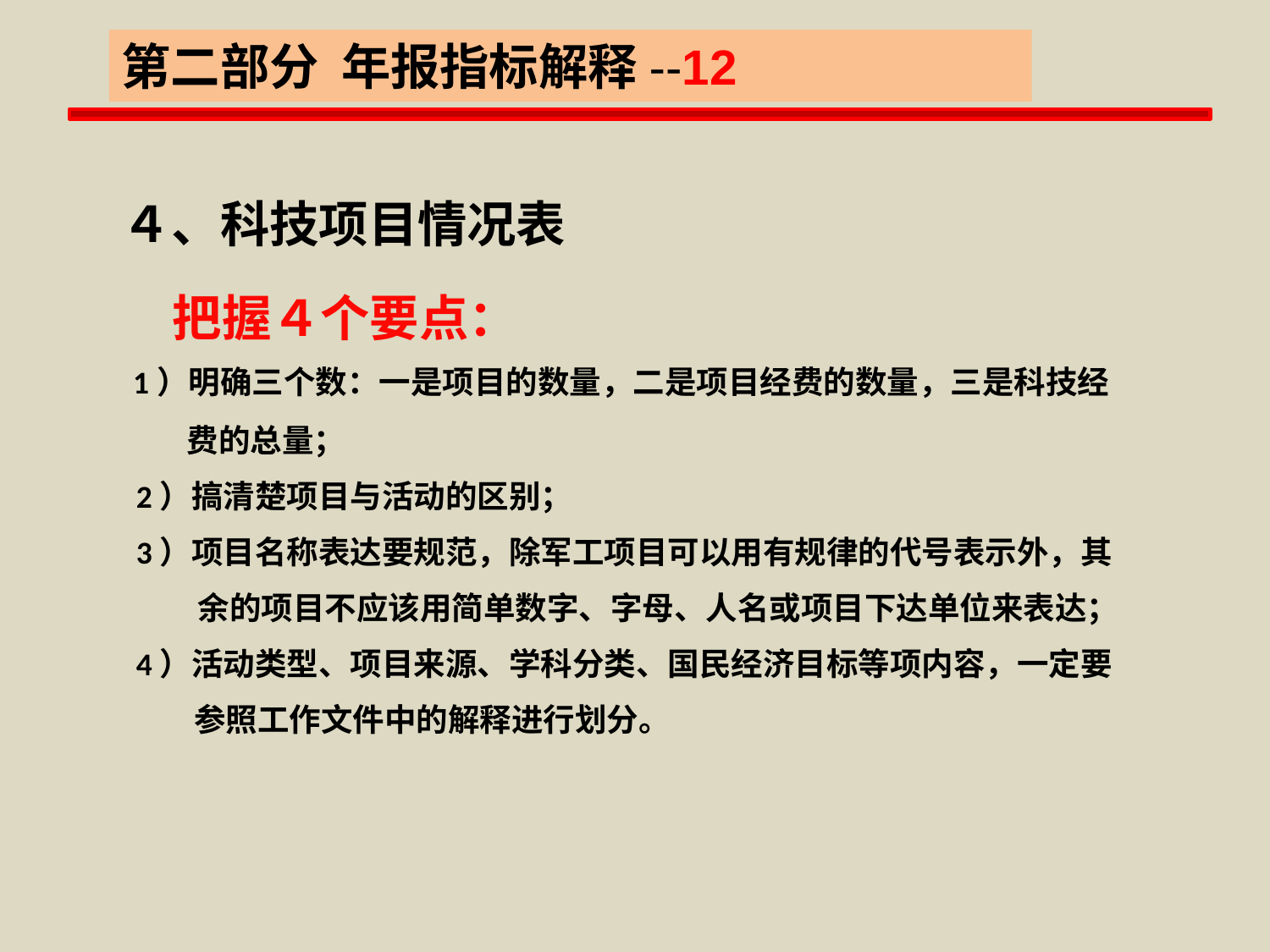

第二部分  年报指标解释--12

４、科技项目情况表

      把握４个要点：
 1）明确三个数：一是项目的数量，二是项目经费的数量，三是科技经
        费的总量；
  2）搞清楚项目与活动的区别；
  3）项目名称表达要规范，除军工项目可以用有规律的代号表示外，其
    余的项目不应该用简单数字、字母、人名或项目下达单位来表达；
  4）活动类型、项目来源、学科分类、国民经济目标等项内容，一定要
         参照工作文件中的解释进行划分。